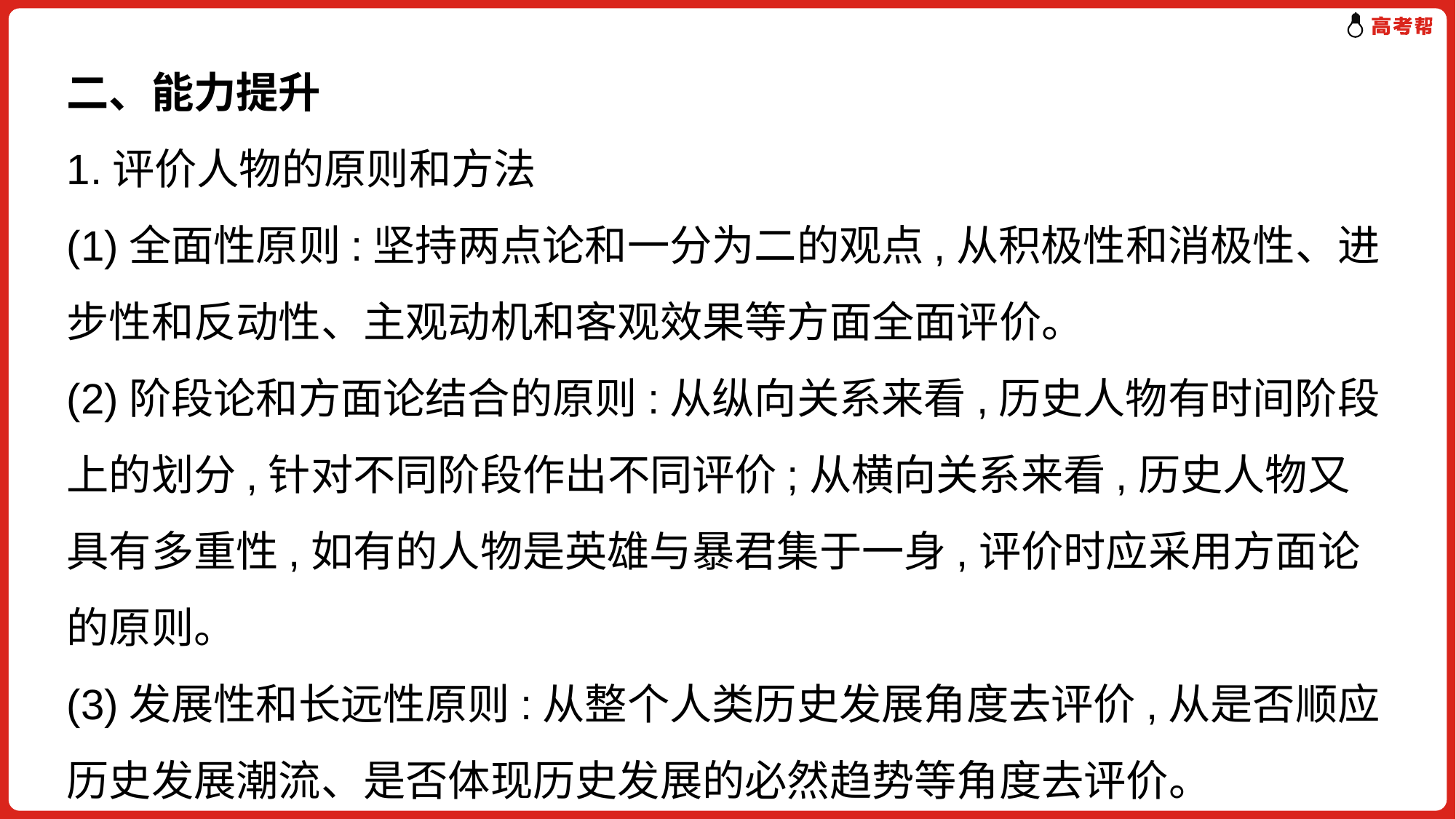

二、能力提升
1.评价人物的原则和方法
(1)全面性原则:坚持两点论和一分为二的观点,从积极性和消极性、进步性和反动性、主观动机和客观效果等方面全面评价。
(2)阶段论和方面论结合的原则:从纵向关系来看,历史人物有时间阶段上的划分,针对不同阶段作出不同评价;从横向关系来看,历史人物又具有多重性,如有的人物是英雄与暴君集于一身,评价时应采用方面论的原则。
(3)发展性和长远性原则:从整个人类历史发展角度去评价,从是否顺应历史发展潮流、是否体现历史发展的必然趋势等角度去评价。